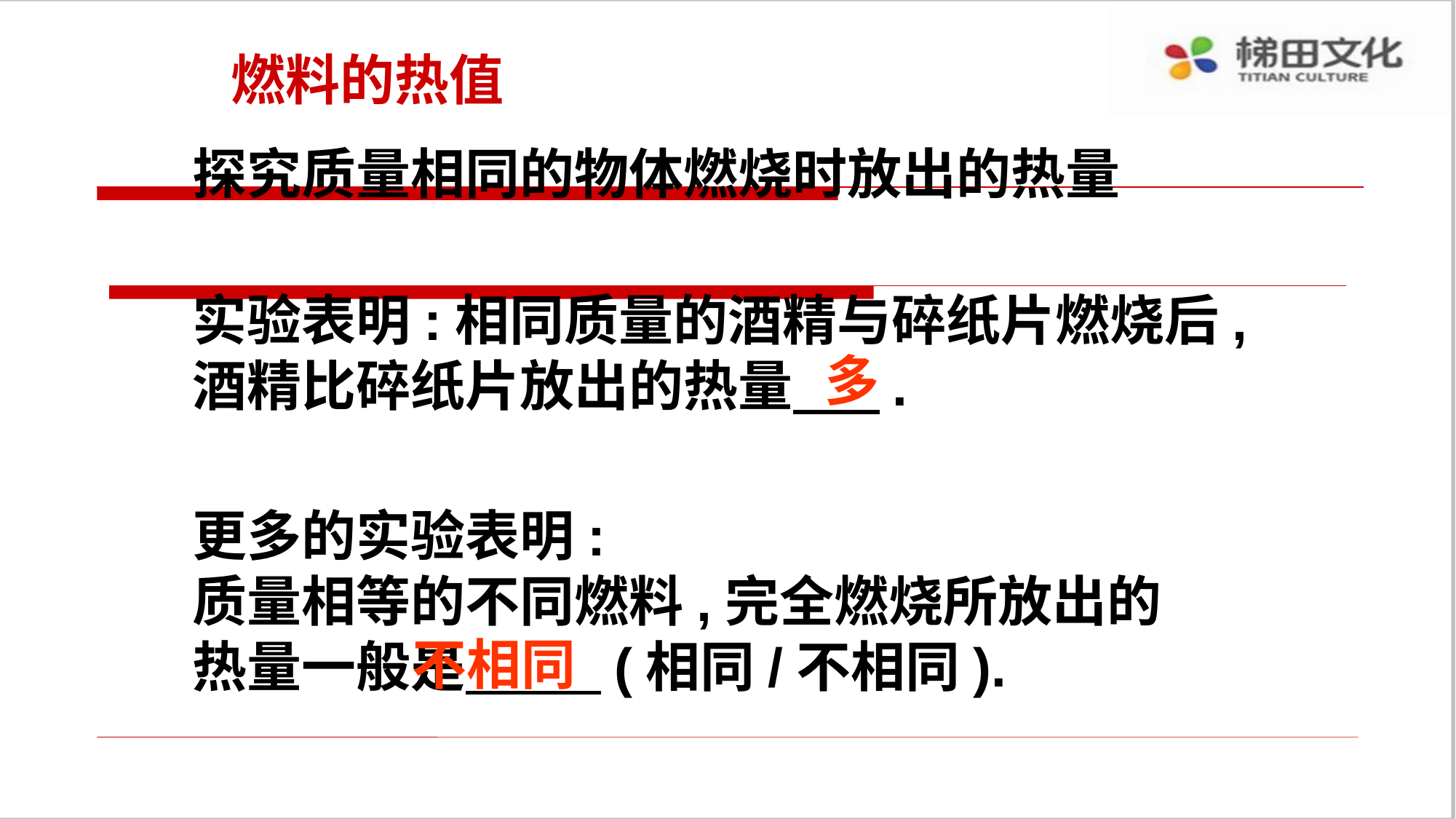

燃料的热值
探究质量相同的物体燃烧时放出的热量
实验表明:相同质量的酒精与碎纸片燃烧后,酒精比碎纸片放出的热量       .
多
更多的实验表明:
质量相等的不同燃料,完全燃烧所放出的热量一般是           (相同/不相同).
不相同